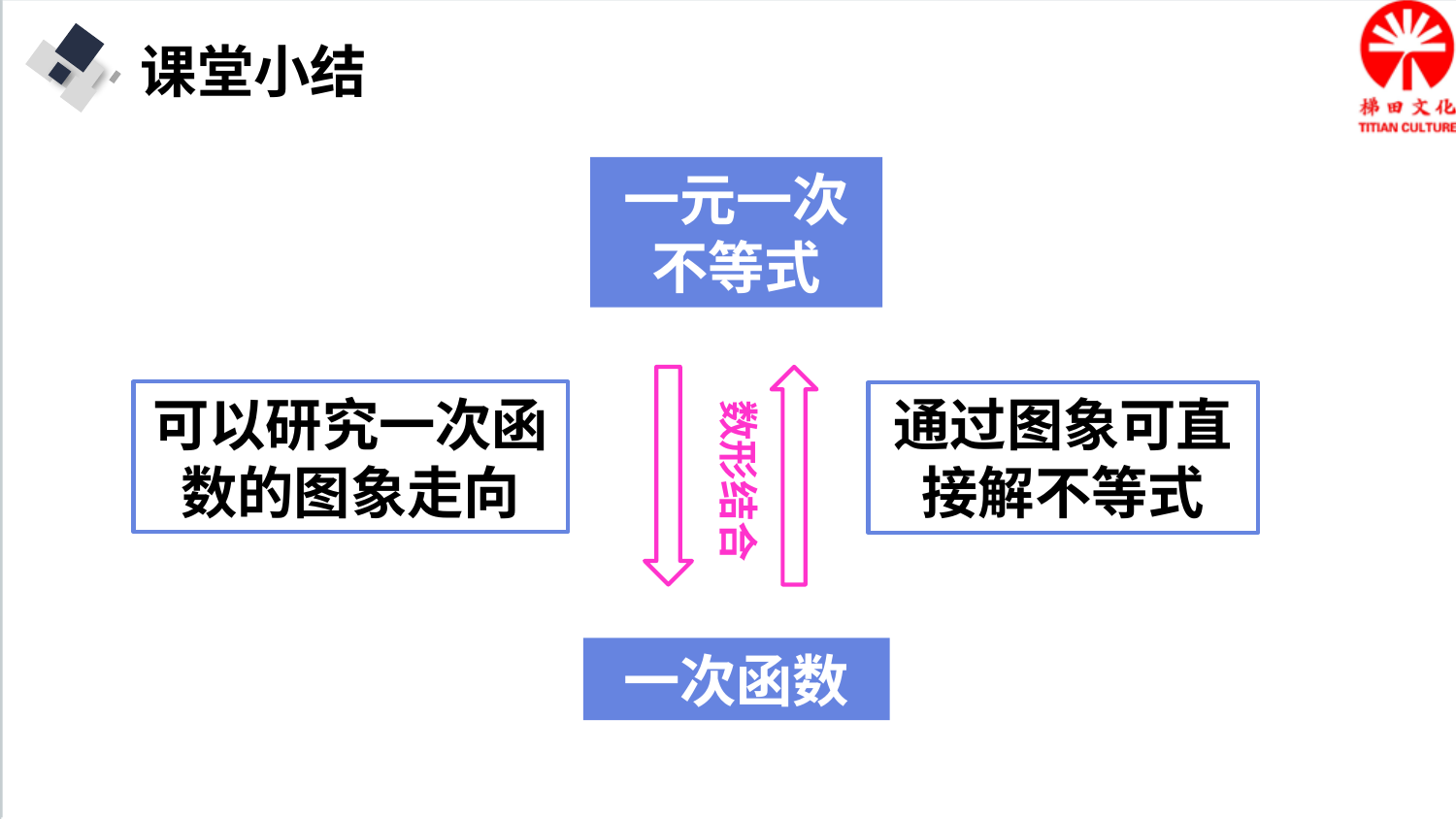

课堂小结
一元一次不等式

可以研究一次函数的图象走向
通过图象可直接解不等式
数形结合
一次函数